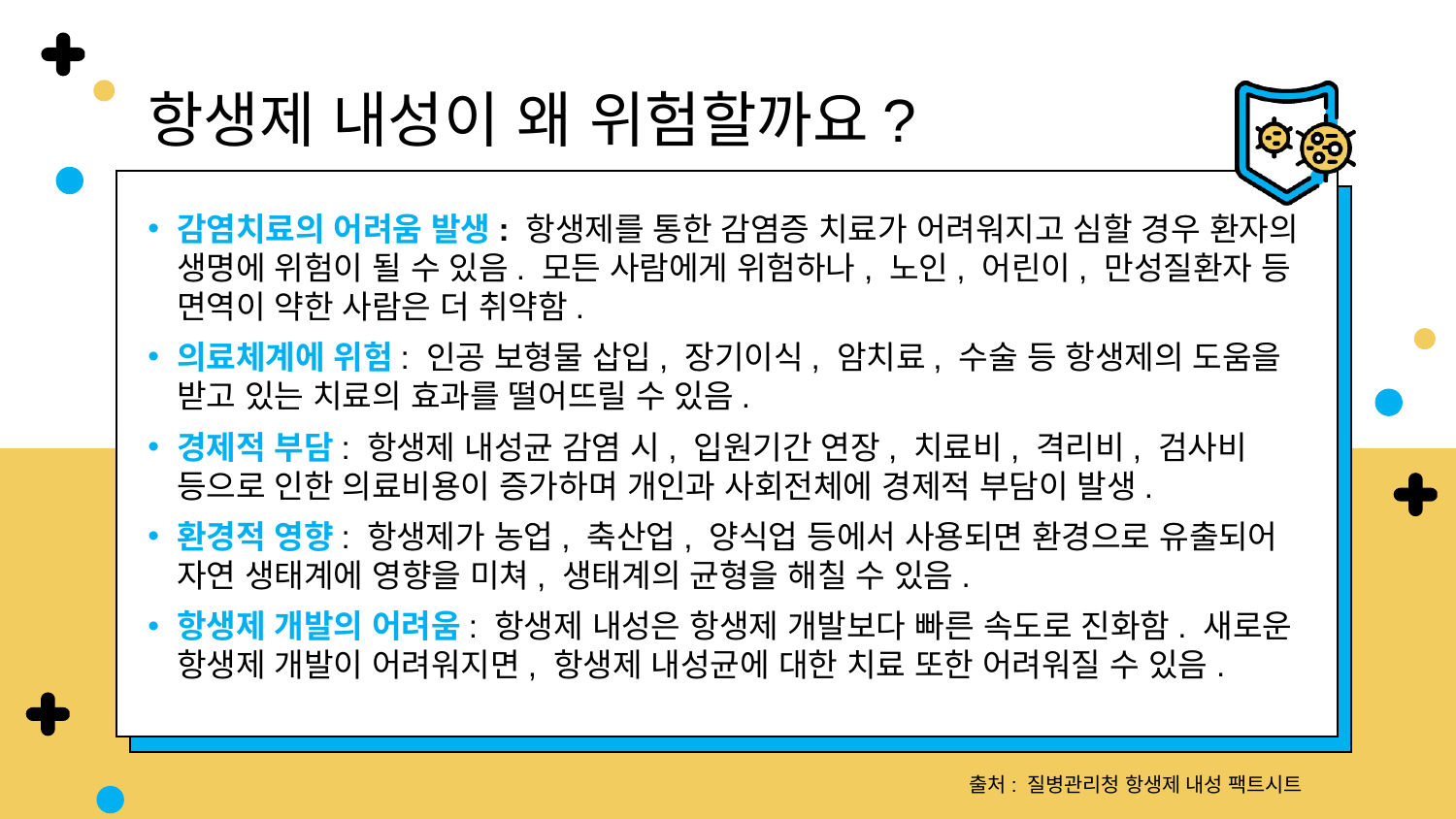

항생제 내성이 왜 위험할까요?
감염치료의 어려움 발생: 항생제를 통한 감염증 치료가 어려워지고 심할 경우 환자의 생명에 위험이 될 수 있음. 모든 사람에게 위험하나, 노인, 어린이, 만성질환자 등 면역이 약한 사람은 더 취약함.
의료체계에 위험: 인공 보형물 삽입, 장기이식, 암치료, 수술 등 항생제의 도움을 받고 있는 치료의 효과를 떨어뜨릴 수 있음.
경제적 부담: 항생제 내성균 감염 시, 입원기간 연장, 치료비, 격리비, 검사비 등으로 인한 의료비용이 증가하며 개인과 사회전체에 경제적 부담이 발생.
환경적 영향: 항생제가 농업, 축산업, 양식업 등에서 사용되면 환경으로 유출되어 자연 생태계에 영향을 미쳐, 생태계의 균형을 해칠 수 있음.
항생제 개발의 어려움: 항생제 내성은 항생제 개발보다 빠른 속도로 진화함. 새로운 항생제 개발이 어려워지면, 항생제 내성균에 대한 치료 또한 어려워질 수 있음.
출처: 질병관리청 항생제 내성 팩트시트